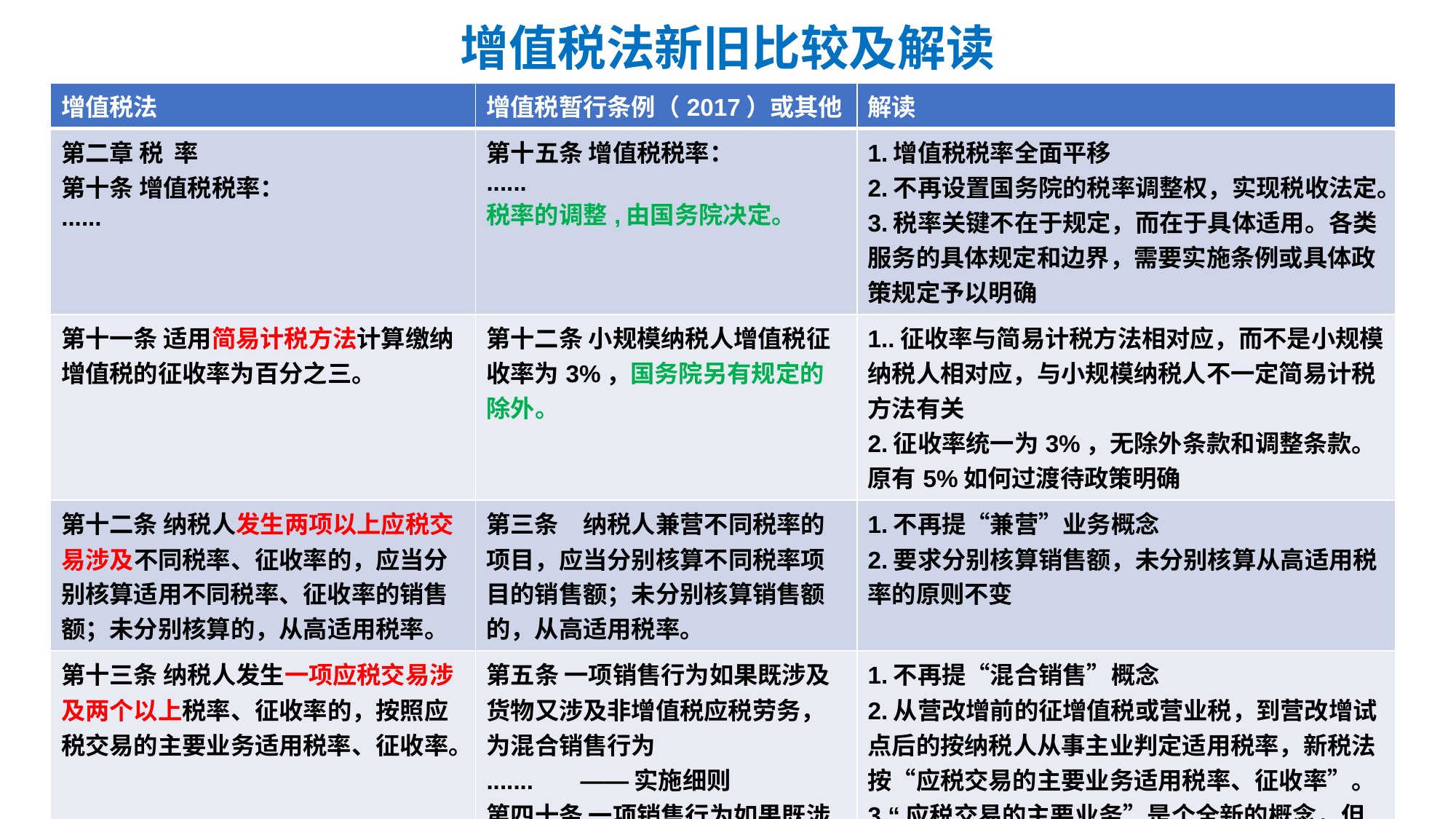

# 增值税法新旧比较及解读
| 增值税法 | 增值税暂行条例（2017）或其他 | 解读 |
| --- | --- | --- |
| 第二章 税 率 第十条 增值税税率： ...... | 第十五条 增值税税率： ...... 税率的调整,由国务院决定。 | 1.增值税税率全面平移 2.不再设置国务院的税率调整权，实现税收法定。 3.税率关键不在于规定，而在于具体适用。各类服务的具体规定和边界，需要实施条例或具体政策规定予以明确 |
| 第十一条 适用简易计税方法计算缴纳增值税的征收率为百分之三。 | 第十二条 小规模纳税人增值税征收率为3%，国务院另有规定的除外。 | 1..征收率与简易计税方法相对应，而不是小规模纳税人相对应，与小规模纳税人不一定简易计税方法有关 2.征收率统一为3%，无除外条款和调整条款。原有5%如何过渡待政策明确 |
| 第十二条 纳税人发生两项以上应税交易涉及不同税率、征收率的，应当分别核算适用不同税率、征收率的销售额；未分别核算的，从高适用税率。 | 第三条　纳税人兼营不同税率的项目，应当分别核算不同税率项目的销售额；未分别核算销售额的，从高适用税率。 | 1.不再提“兼营”业务概念 2.要求分别核算销售额，未分别核算从高适用税率的原则不变 |
| 第十三条 纳税人发生一项应税交易涉及两个以上税率、征收率的，按照应税交易的主要业务适用税率、征收率。 | 第五条 一项销售行为如果既涉及货物又涉及非增值税应税劳务，为混合销售行为 ....... ——实施细则 第四十条 一项销售行为如果既涉及服务又涉及货物，为混合销售。 ...... ——财税【2016】36号 | 1.不再提“混合销售”概念 2.从营改增前的征增值税或营业税，到营改增试点后的按纳税人从事主业判定适用税率，新税法按“应税交易的主要业务适用税率、征收率”。 3.“应税交易的主要业务”是个全新的概念，但又直接关系到适用税率或征收率。具体把握有待实施条例或其他政策明确 |